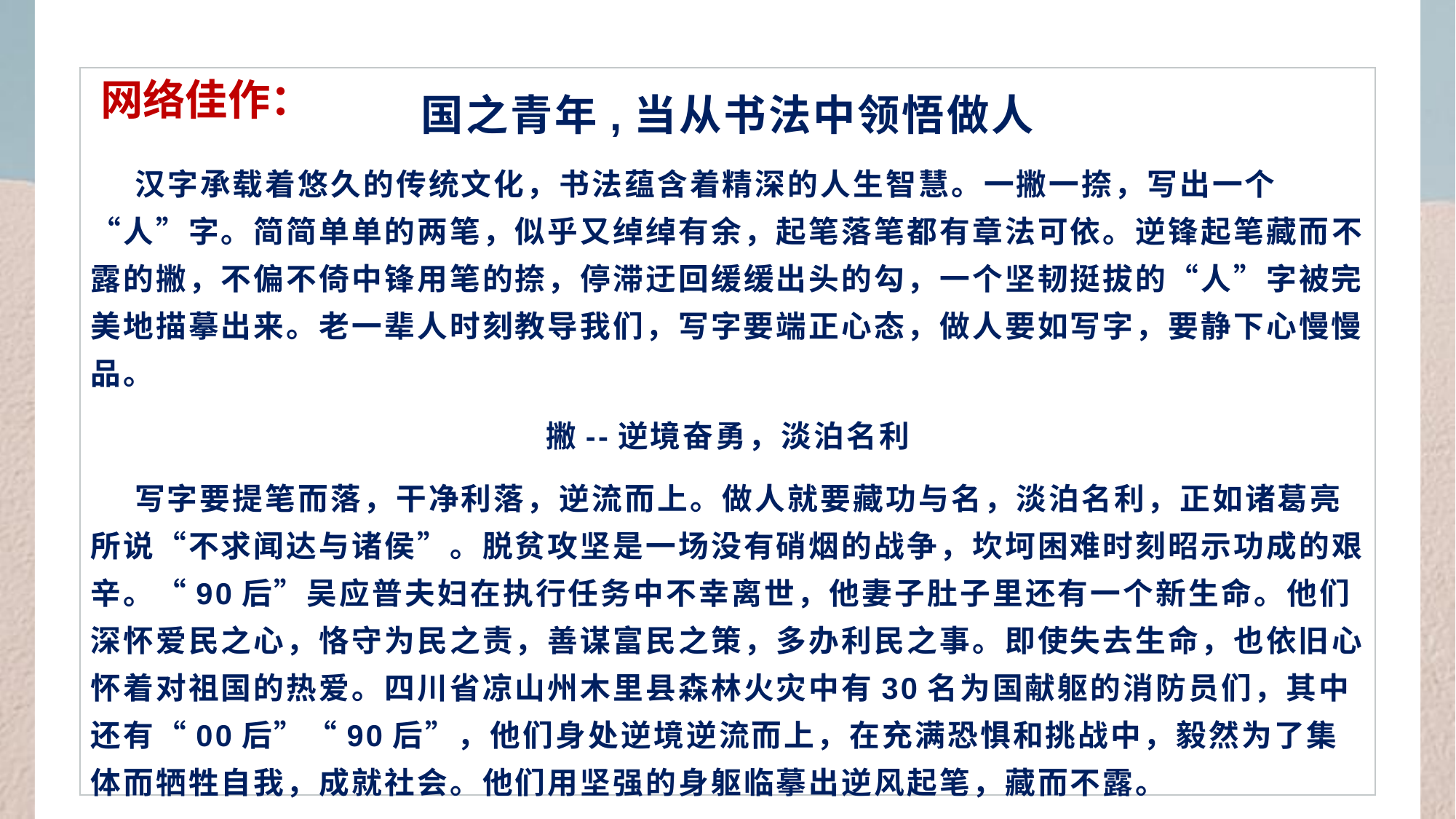

国之青年,当从书法中领悟做人
    汉字承载着悠久的传统文化，书法蕴含着精深的人生智慧。一撇一捺，写出一个“人”字。简简单单的两笔，似乎又绰绰有余，起笔落笔都有章法可依。逆锋起笔藏而不露的撇，不偏不倚中锋用笔的捺，停滞迂回缓缓出头的勾，一个坚韧挺拔的“人”字被完美地描摹出来。老一辈人时刻教导我们，写字要端正心态，做人要如写字，要静下心慢慢品。
撇--逆境奋勇，淡泊名利
    写字要提笔而落，干净利落，逆流而上。做人就要藏功与名，淡泊名利，正如诸葛亮所说“不求闻达与诸侯”。脱贫攻坚是一场没有硝烟的战争，坎坷困难时刻昭示功成的艰辛。“90后”吴应普夫妇在执行任务中不幸离世，他妻子肚子里还有一个新生命。他们深怀爱民之心，恪守为民之责，善谋富民之策，多办利民之事。即使失去生命，也依旧心怀着对祖国的热爱。四川省凉山州木里县森林火灾中有30名为国献躯的消防员们，其中还有“00后”“90后”，他们身处逆境逆流而上，在充满恐惧和挑战中，毅然为了集体而牺牲自我，成就社会。他们用坚强的身躯临摹出逆风起笔，藏而不露。
网络佳作：